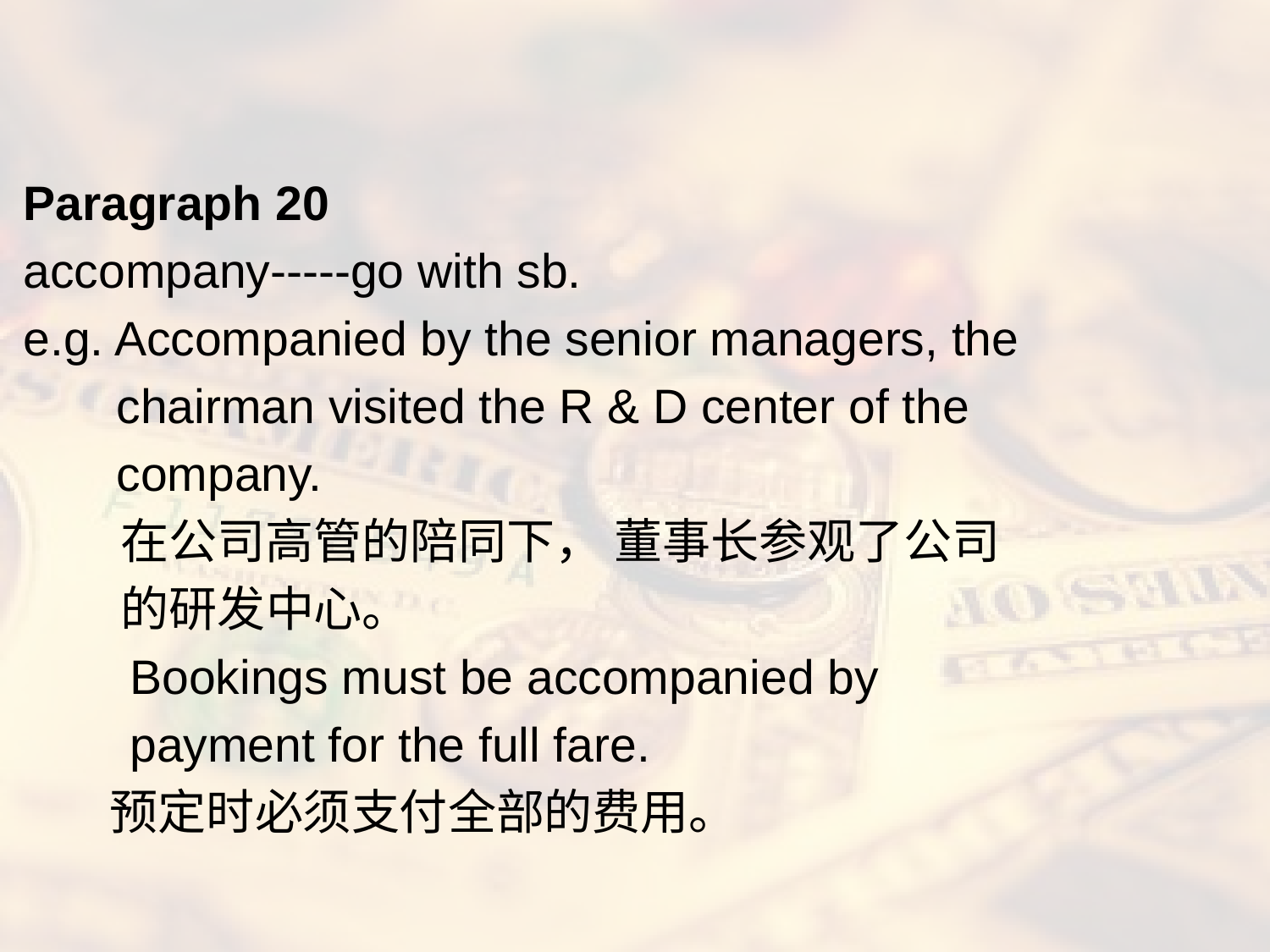

#
Paragraph 20
accompany-----go with sb.
e.g. Accompanied by the senior managers, the
       chairman visited the R & D center of the
       company.
        在公司高管的陪同下， 董事长参观了公司
        的研发中心。
        Bookings must be accompanied by
        payment for the full fare.
       预定时必须支付全部的费用。